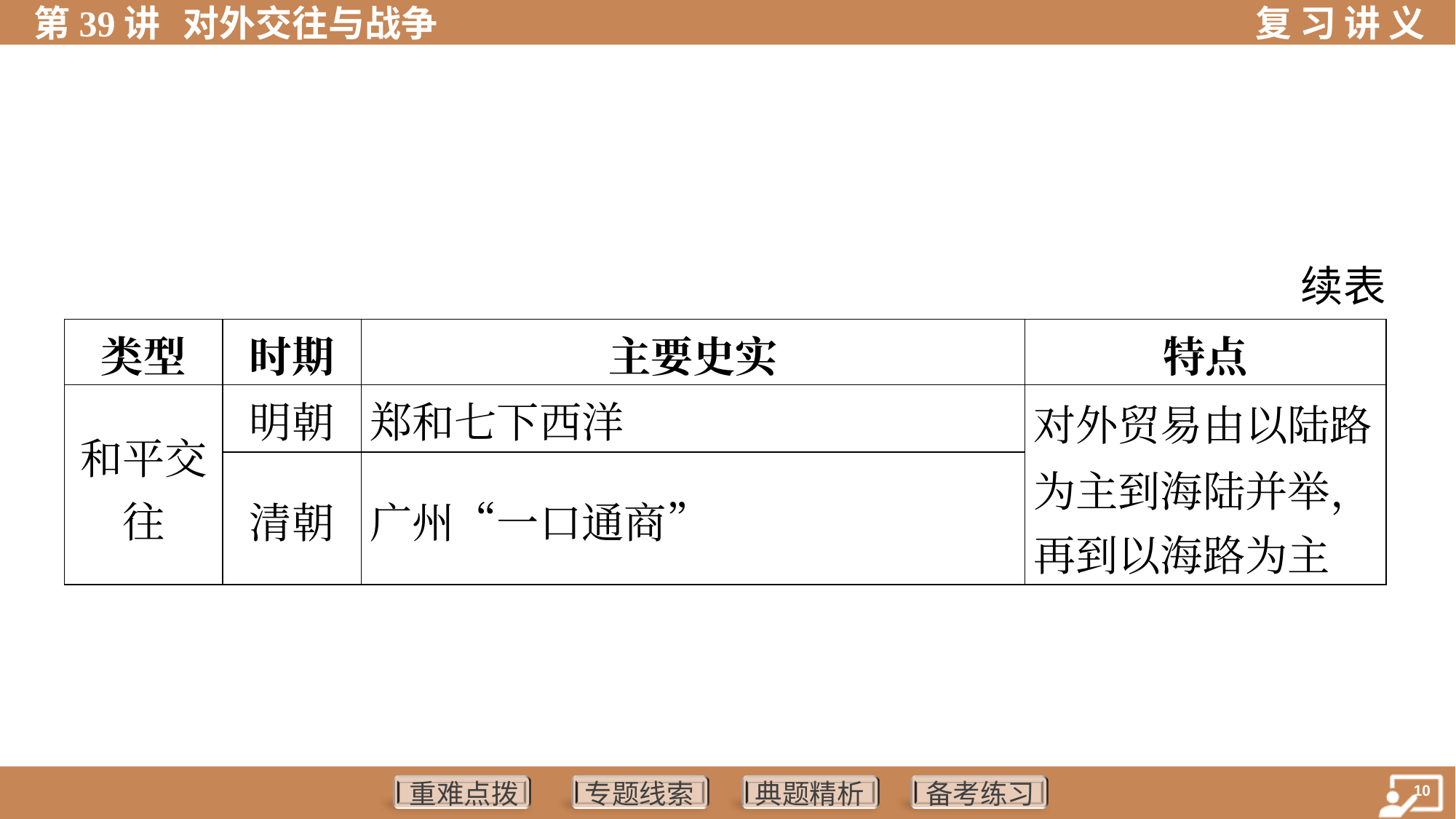

续表
| 类型 | 时期 | 主要史实 | 特点 |
| --- | --- | --- | --- |
| 和平交 往 | 明朝 | 郑和七下西洋 | 对外贸易由以陆路 为主到海陆并举， 再到以海路为主 |
|  | 清朝 | 广州“一口通商” |  |